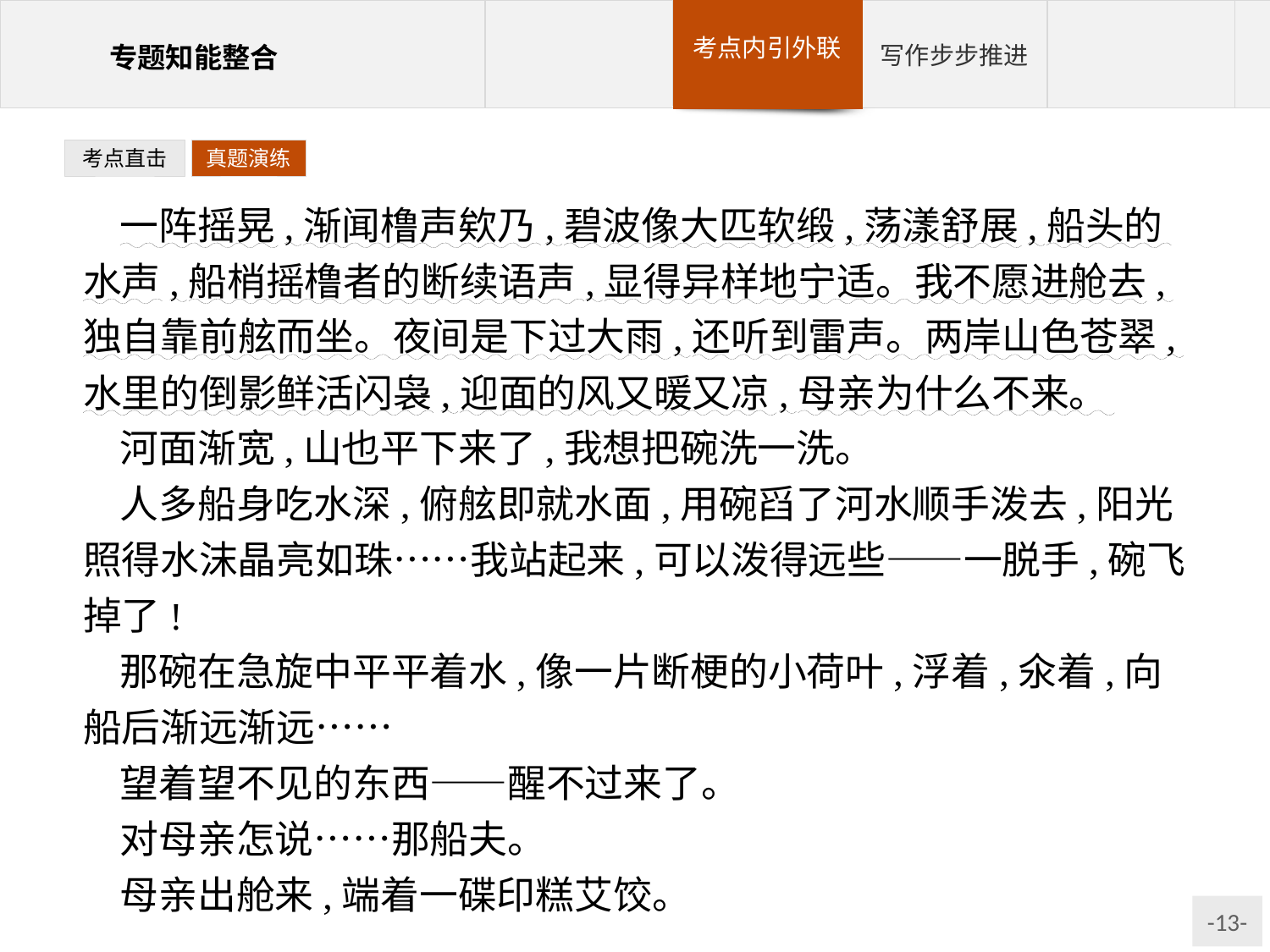

考点直击
真题演练
一阵摇晃,渐闻橹声欸乃,碧波像大匹软缎,荡漾舒展,船头的水声,船梢摇橹者的断续语声,显得异样地宁适。我不愿进舱去,独自靠前舷而坐。夜间是下过大雨,还听到雷声。两岸山色苍翠,水里的倒影鲜活闪袅,迎面的风又暖又凉,母亲为什么不来。
河面渐宽,山也平下来了,我想把碗洗一洗。
人多船身吃水深,俯舷即就水面,用碗舀了河水顺手泼去,阳光照得水沫晶亮如珠……我站起来,可以泼得远些——一脱手,碗飞掉了!
那碗在急旋中平平着水,像一片断梗的小荷叶,浮着,氽着,向船后渐远渐远……
望着望不见的东西——醒不过来了。
对母亲怎说……那船夫。
母亲出舱来,端着一碟印糕艾饺。